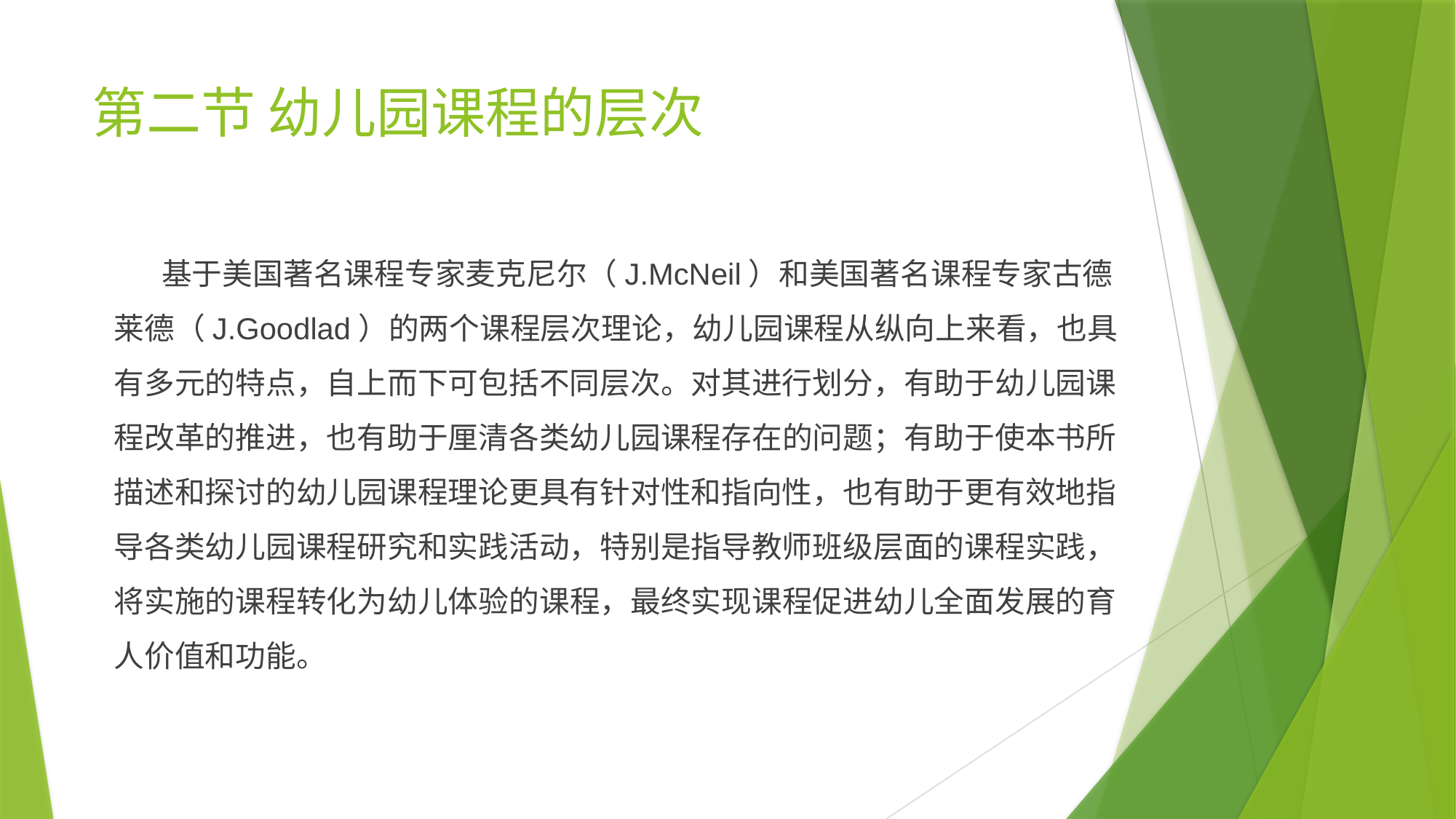

# 第二节 幼儿园课程的层次
      基于美国著名课程专家麦克尼尔（J.McNeil）和美国著名课程专家古德莱德（J.Goodlad）的两个课程层次理论，幼儿园课程从纵向上来看，也具有多元的特点，自上而下可包括不同层次。对其进行划分，有助于幼儿园课程改革的推进，也有助于厘清各类幼儿园课程存在的问题；有助于使本书所描述和探讨的幼儿园课程理论更具有针对性和指向性，也有助于更有效地指导各类幼儿园课程研究和实践活动，特别是指导教师班级层面的课程实践，将实施的课程转化为幼儿体验的课程，最终实现课程促进幼儿全面发展的育人价值和功能。